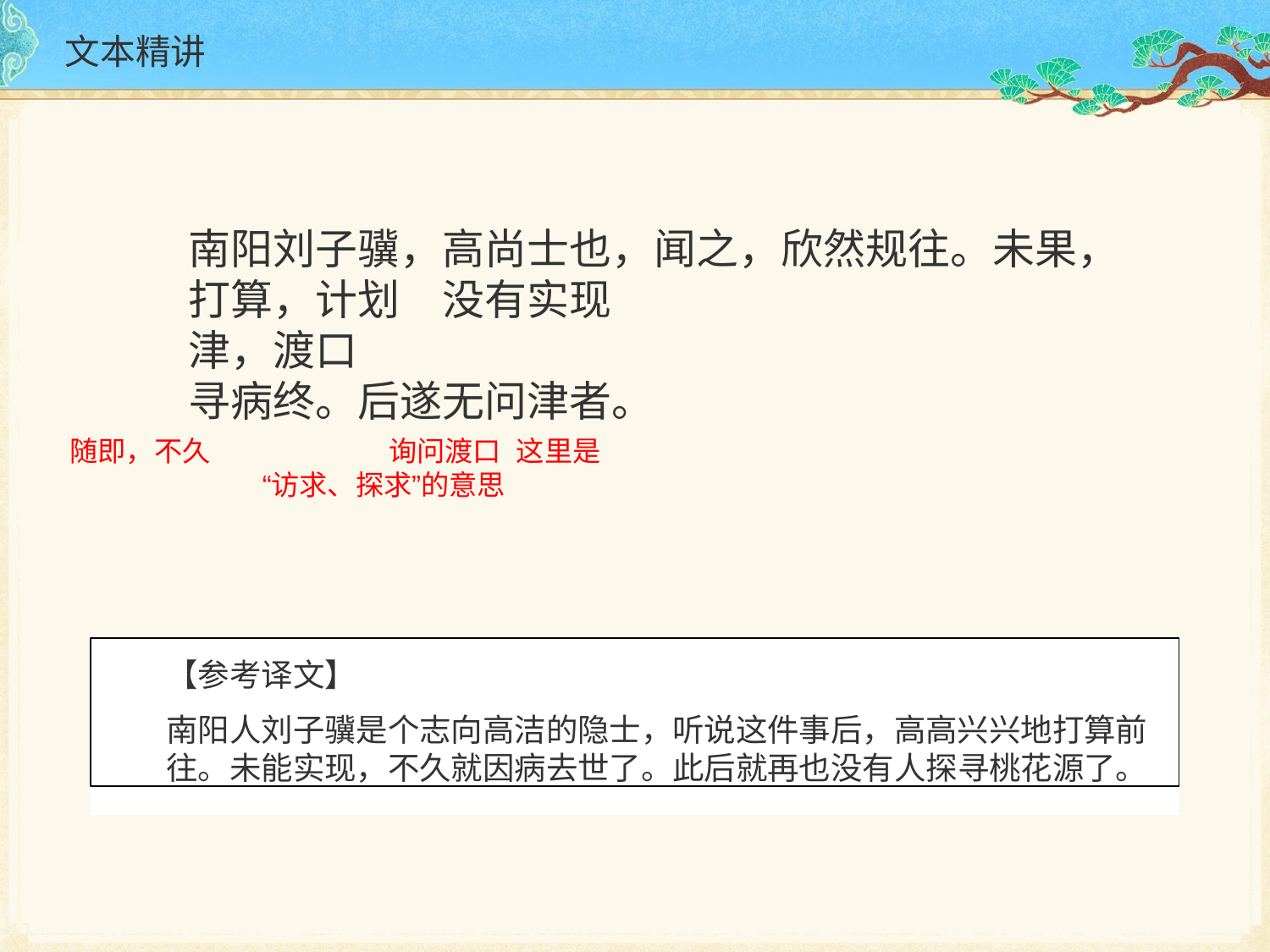

# 文本精讲
南阳刘子骥，高尚士也，闻之，欣然规往。未果，
打算，计划	没有实现
津，渡口
寻病终。后遂无问津者。
询问渡口  这里是“访求、探求”的意思
随即，不久

【参考译文】
南阳人刘子骥是个志向高洁的隐士，听说这件事后，高高兴兴地打算前  往。未能实现，不久就因病去世了。此后就再也没有人探寻桃花源了。